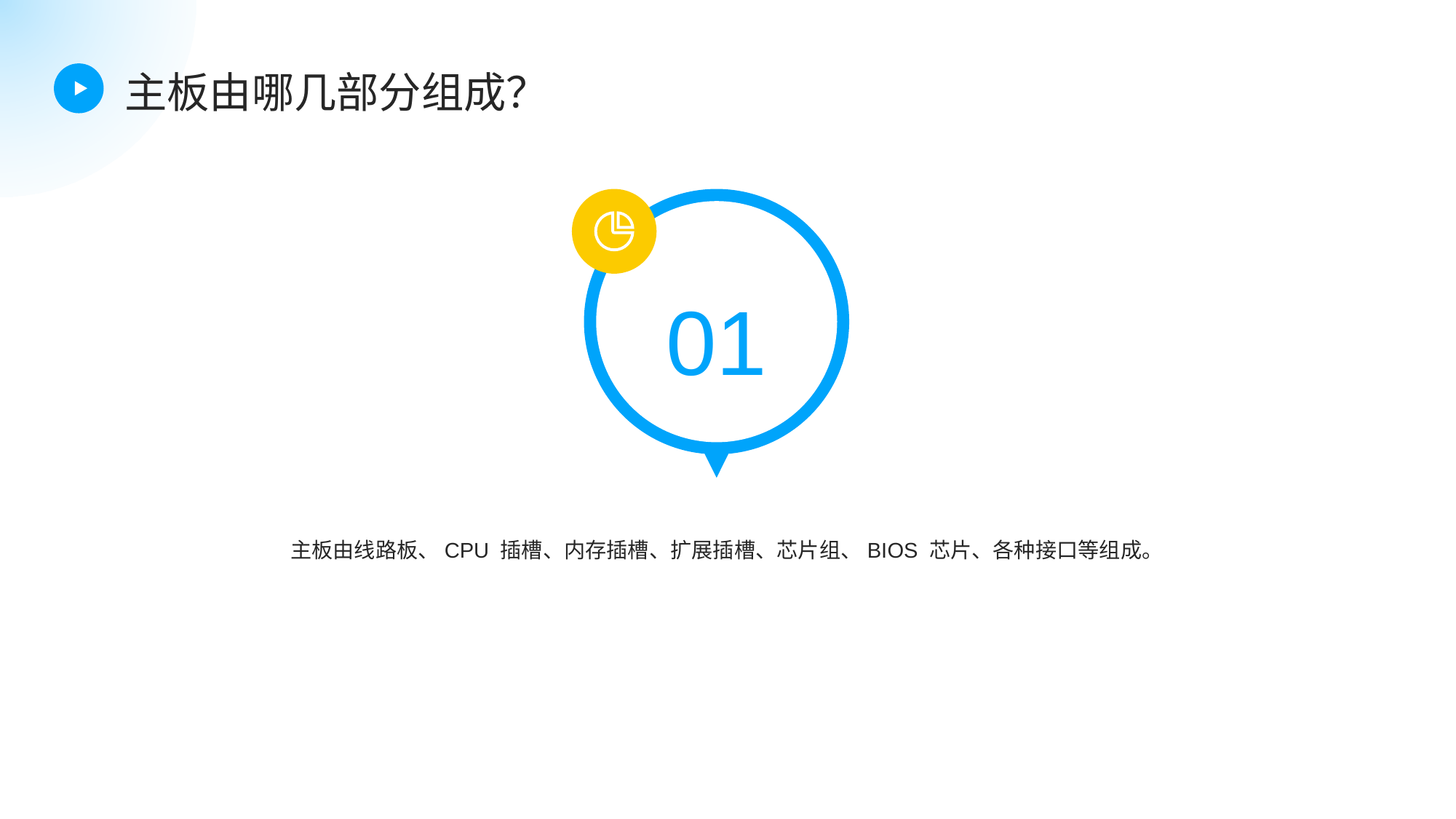

主板由哪几部分组成？

01
主板由线路板、CPU 插槽、内存插槽、扩展插槽、芯片组、BIOS 芯片、各种接口等组成。